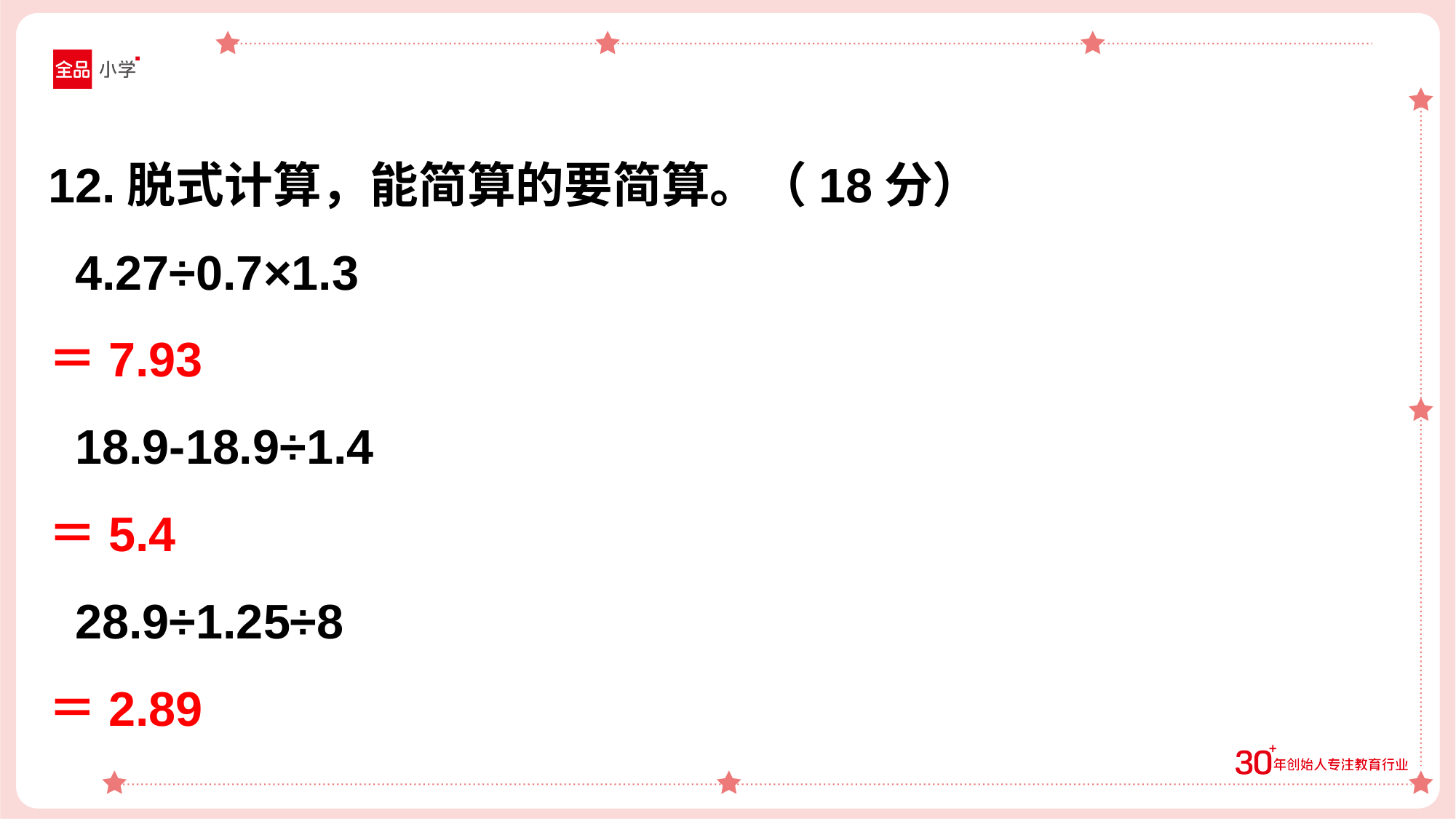

12.脱式计算，能简算的要简算。（18分）
  4.27÷0.7×1.3
＝7.93
  18.9-18.9÷1.4
＝5.4
  28.9÷1.25÷8
＝2.89